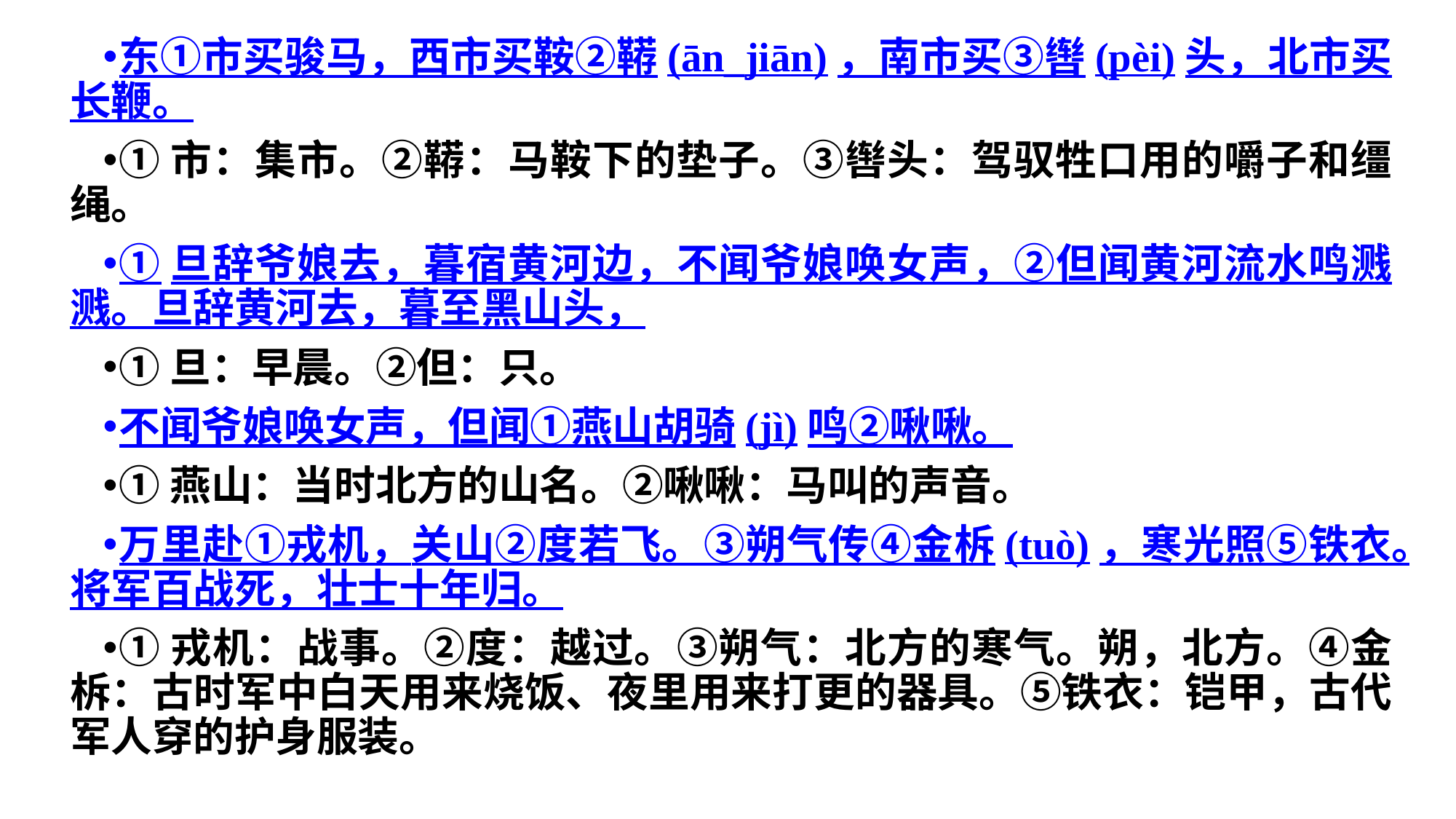

东①市买骏马，西市买鞍②鞯(ān_jiān)，南市买③辔(pèi)头，北市买长鞭。
①市：集市。②鞯：马鞍下的垫子。③辔头：驾驭牲口用的嚼子和缰绳。
①旦辞爷娘去，暮宿黄河边，不闻爷娘唤女声，②但闻黄河流水鸣溅溅。旦辞黄河去，暮至黑山头，
①旦：早晨。②但：只。
不闻爷娘唤女声，但闻①燕山胡骑(jì)鸣②啾啾。
①燕山：当时北方的山名。②啾啾：马叫的声音。
万里赴①戎机，关山②度若飞。③朔气传④金柝(tuò)，寒光照⑤铁衣。将军百战死，壮士十年归。
①戎机：战事。②度：越过。③朔气：北方的寒气。朔，北方。④金柝：古时军中白天用来烧饭、夜里用来打更的器具。⑤铁衣：铠甲，古代军人穿的护身服装。